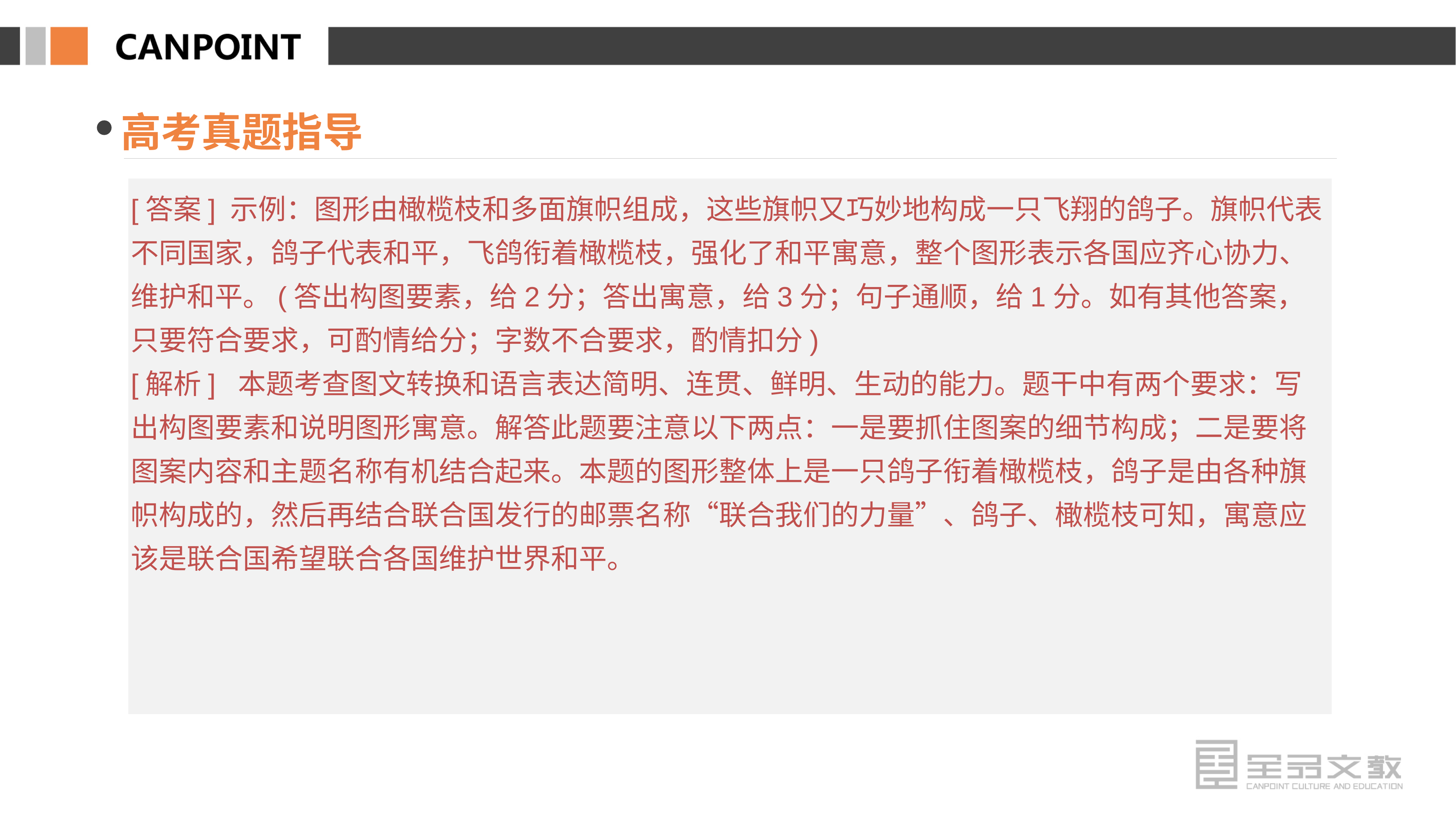

高考真题指导

[答案] 示例：图形由橄榄枝和多面旗帜组成，这些旗帜又巧妙地构成一只飞翔的鸽子。旗帜代表不同国家，鸽子代表和平，飞鸽衔着橄榄枝，强化了和平寓意，整个图形表示各国应齐心协力、维护和平。(答出构图要素，给2分；答出寓意，给3分；句子通顺，给1分。如有其他答案，只要符合要求，可酌情给分；字数不合要求，酌情扣分)
[解析]  本题考查图文转换和语言表达简明、连贯、鲜明、生动的能力。题干中有两个要求：写出构图要素和说明图形寓意。解答此题要注意以下两点：一是要抓住图案的细节构成；二是要将图案内容和主题名称有机结合起来。本题的图形整体上是一只鸽子衔着橄榄枝，鸽子是由各种旗帜构成的，然后再结合联合国发行的邮票名称“联合我们的力量”、鸽子、橄榄枝可知，寓意应该是联合国希望联合各国维护世界和平。